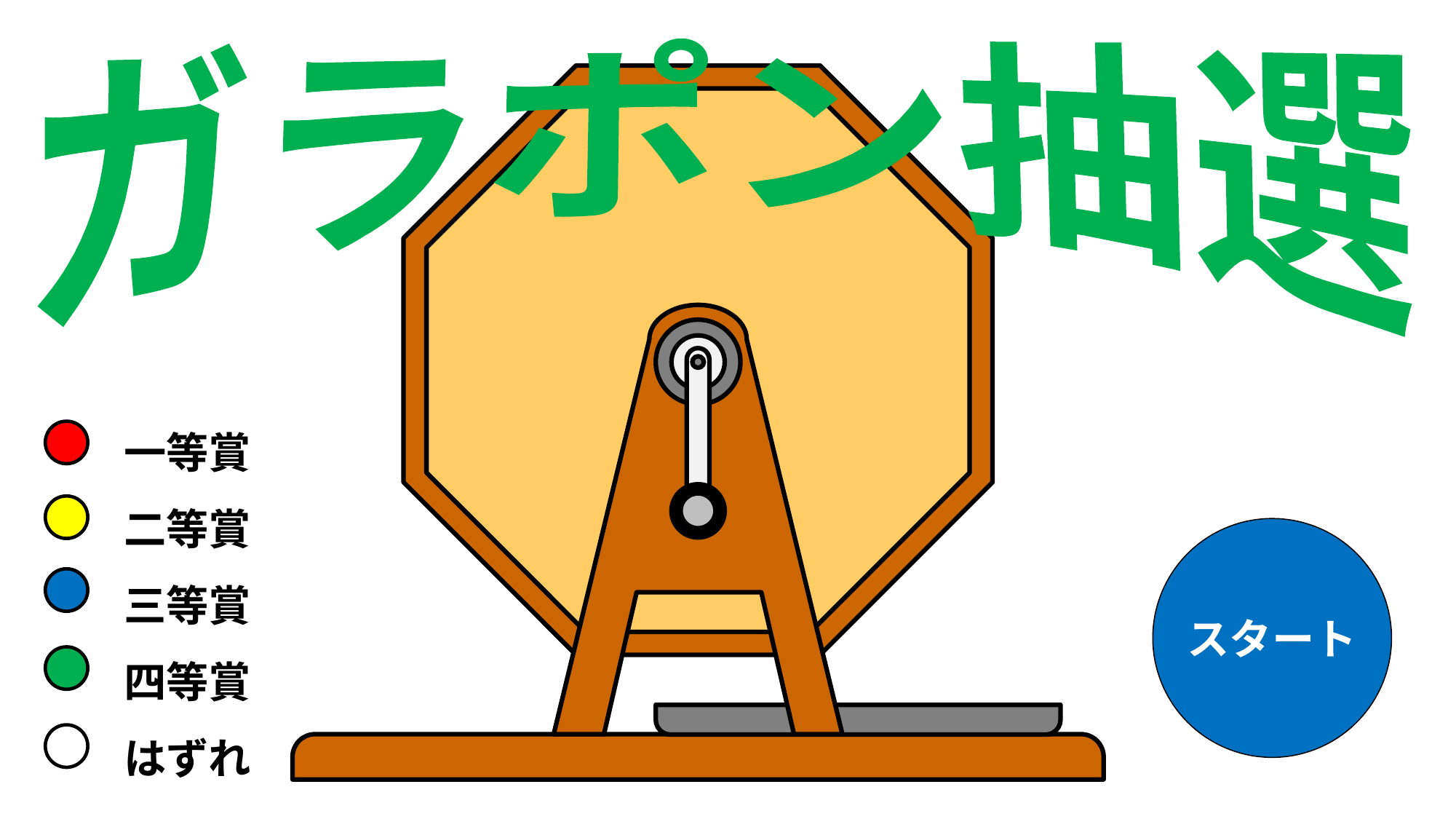

ガラポン抽選

一等賞
二等賞
三等賞
四等賞
はずれ

スタート